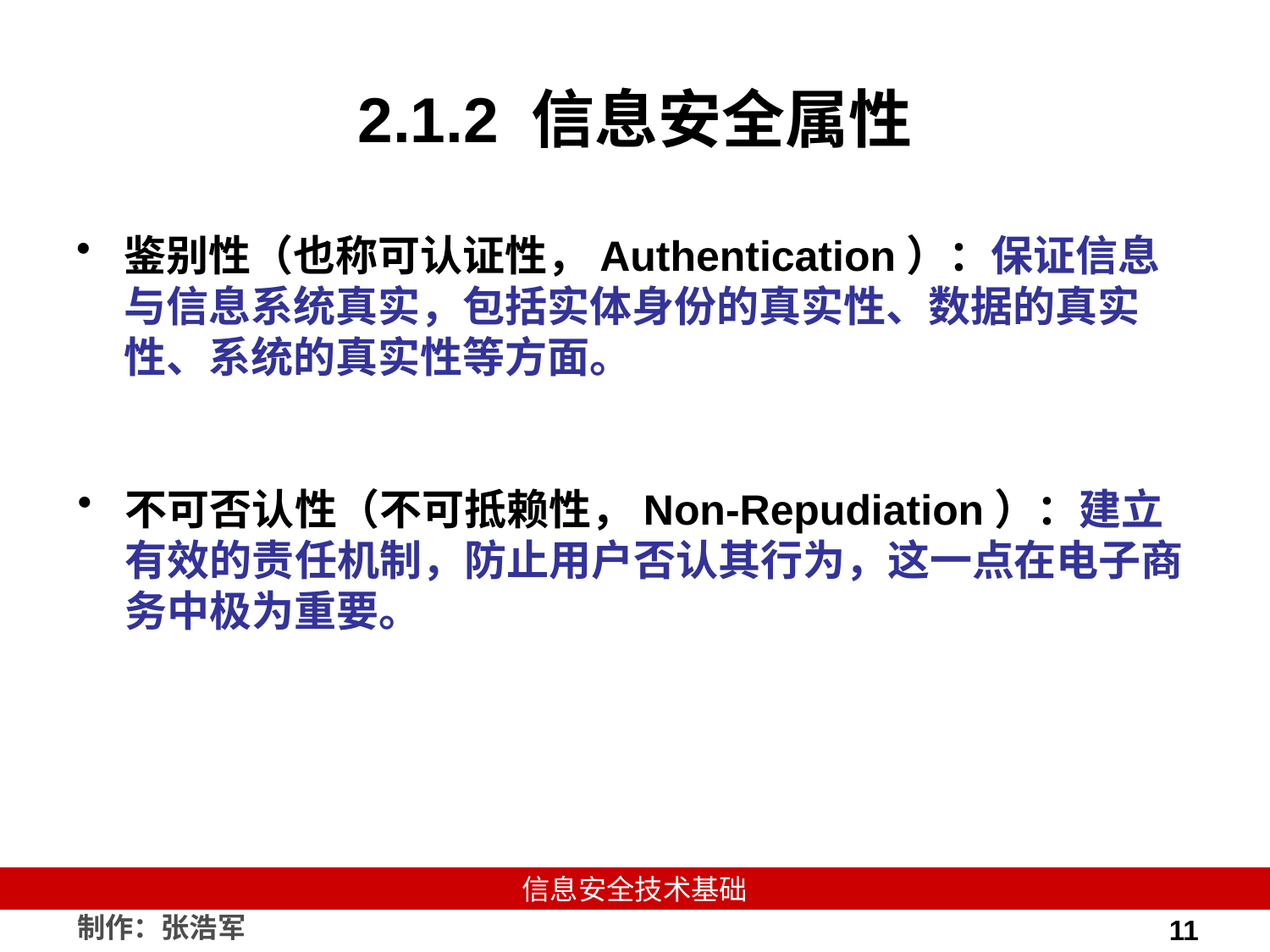

# 2.1.2 信息安全属性
鉴别性（也称可认证性，Authentication）：保证信息与信息系统真实，包括实体身份的真实性、数据的真实性、系统的真实性等方面。
不可否认性（不可抵赖性，Non-Repudiation）：建立有效的责任机制，防止用户否认其行为，这一点在电子商务中极为重要。
11